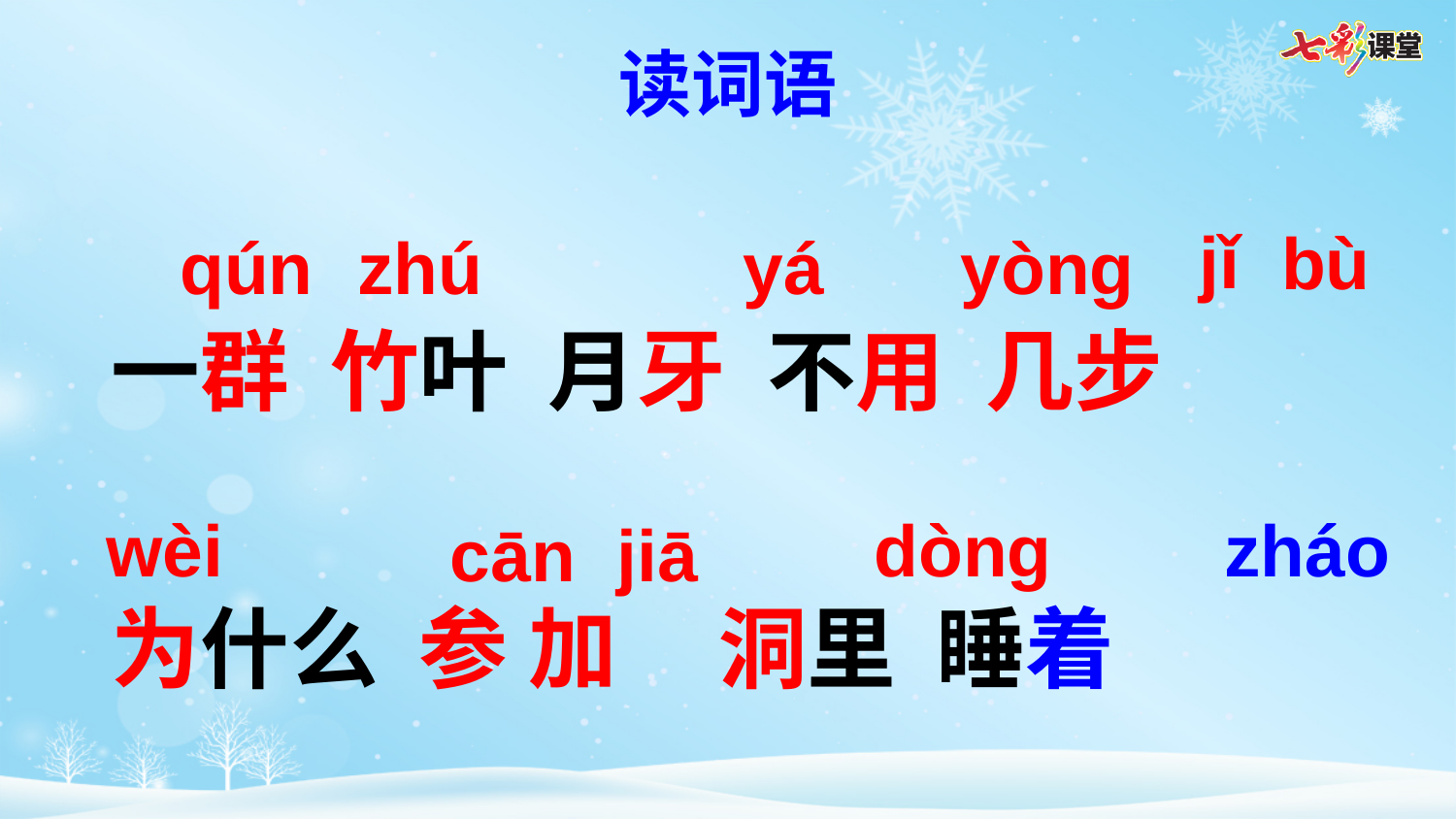

读词语
jǐ
bù
qún
zhú
yá
yòng
一群  竹叶  月牙  不用  几步

为什么  参 加     洞里  睡着
wèi
dòng
zháo
cān
jiā